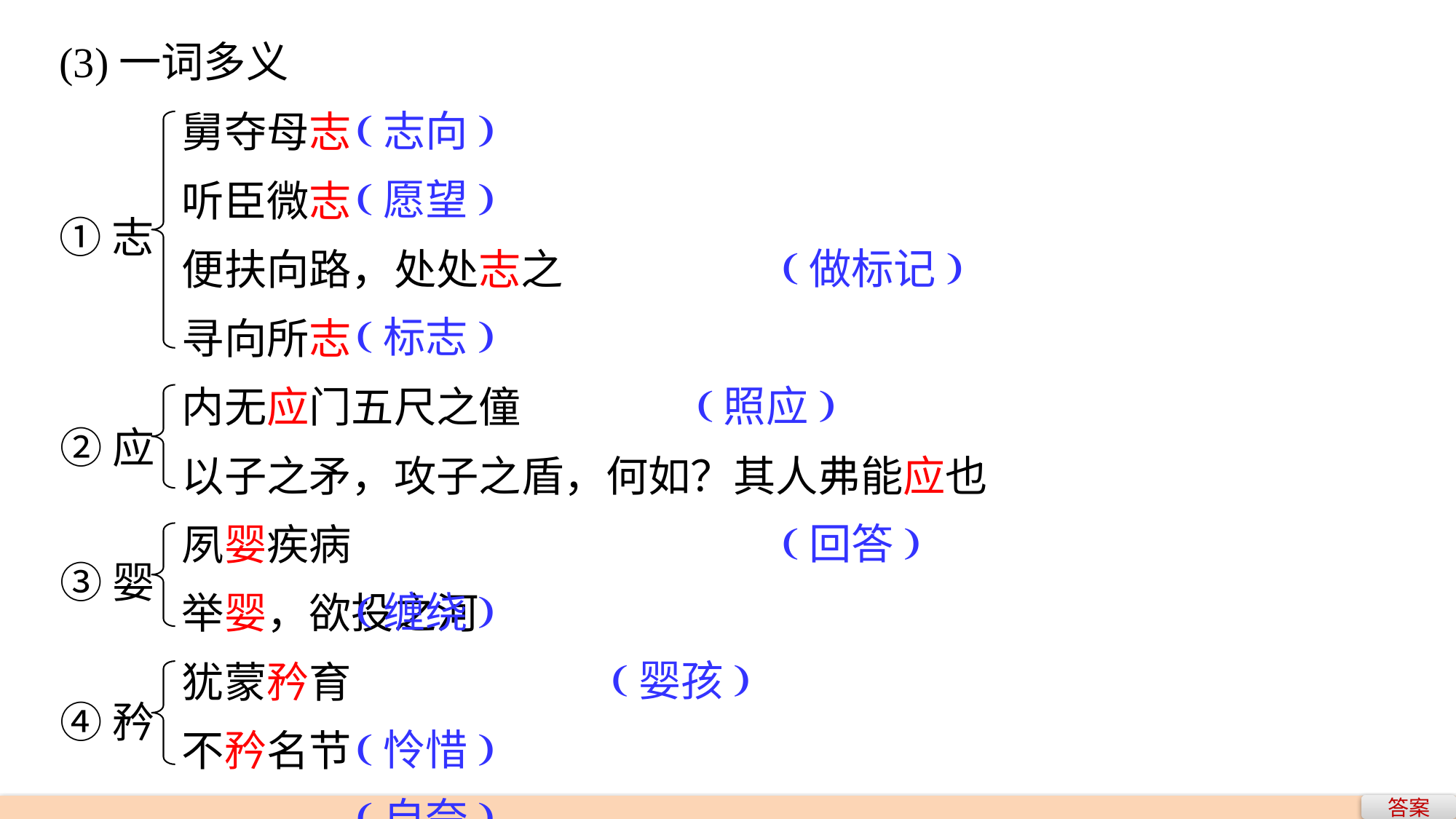

(3)一词多义
(志向)
(愿望)
                    (做标记)
(标志)
                (照应)
                                                            (回答)
(缠绕)
            (婴孩)
(怜惜)
(自夸)
舅夺母志
听臣微志
便扶向路，处处志之
寻向所志
内无应门五尺之僮
以子之矛，攻子之盾，何如？其人弗能应也
夙婴疾病
举婴，欲投之河
犹蒙矜育
不矜名节

①志

②应

③婴

④矜
答案